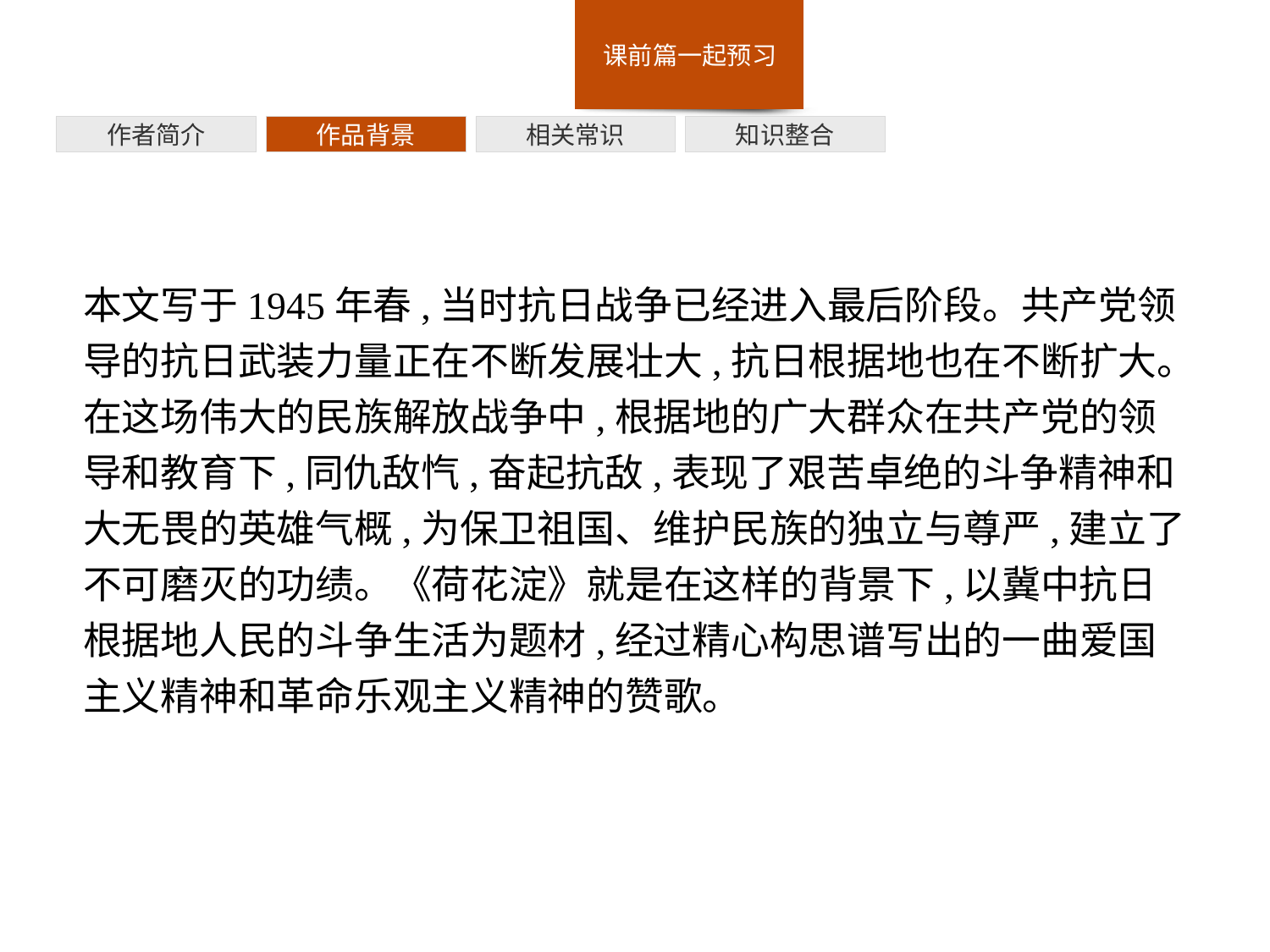

作者简介
作品背景
相关常识
知识整合
本文写于1945年春,当时抗日战争已经进入最后阶段。共产党领导的抗日武装力量正在不断发展壮大,抗日根据地也在不断扩大。在这场伟大的民族解放战争中,根据地的广大群众在共产党的领导和教育下,同仇敌忾,奋起抗敌,表现了艰苦卓绝的斗争精神和大无畏的英雄气概,为保卫祖国、维护民族的独立与尊严,建立了不可磨灭的功绩。《荷花淀》就是在这样的背景下,以冀中抗日根据地人民的斗争生活为题材,经过精心构思谱写出的一曲爱国主义精神和革命乐观主义精神的赞歌。